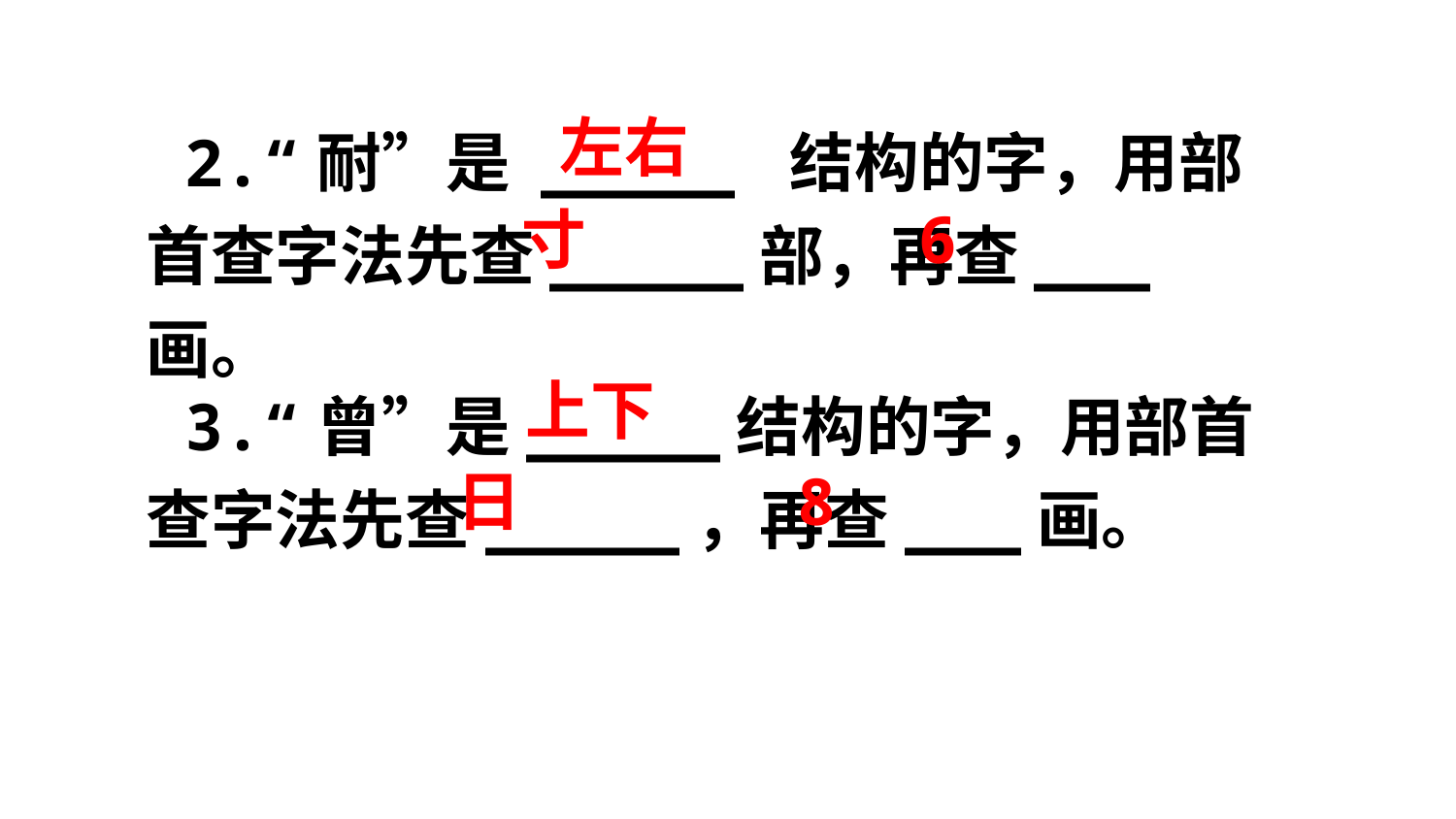

2.“耐”是 _____ 结构的字，用部首查字法先查_____部，再查___画。
左右
寸
6
上下
 3.“曾”是_____结构的字，用部首查字法先查_____，再查___画。
日
8